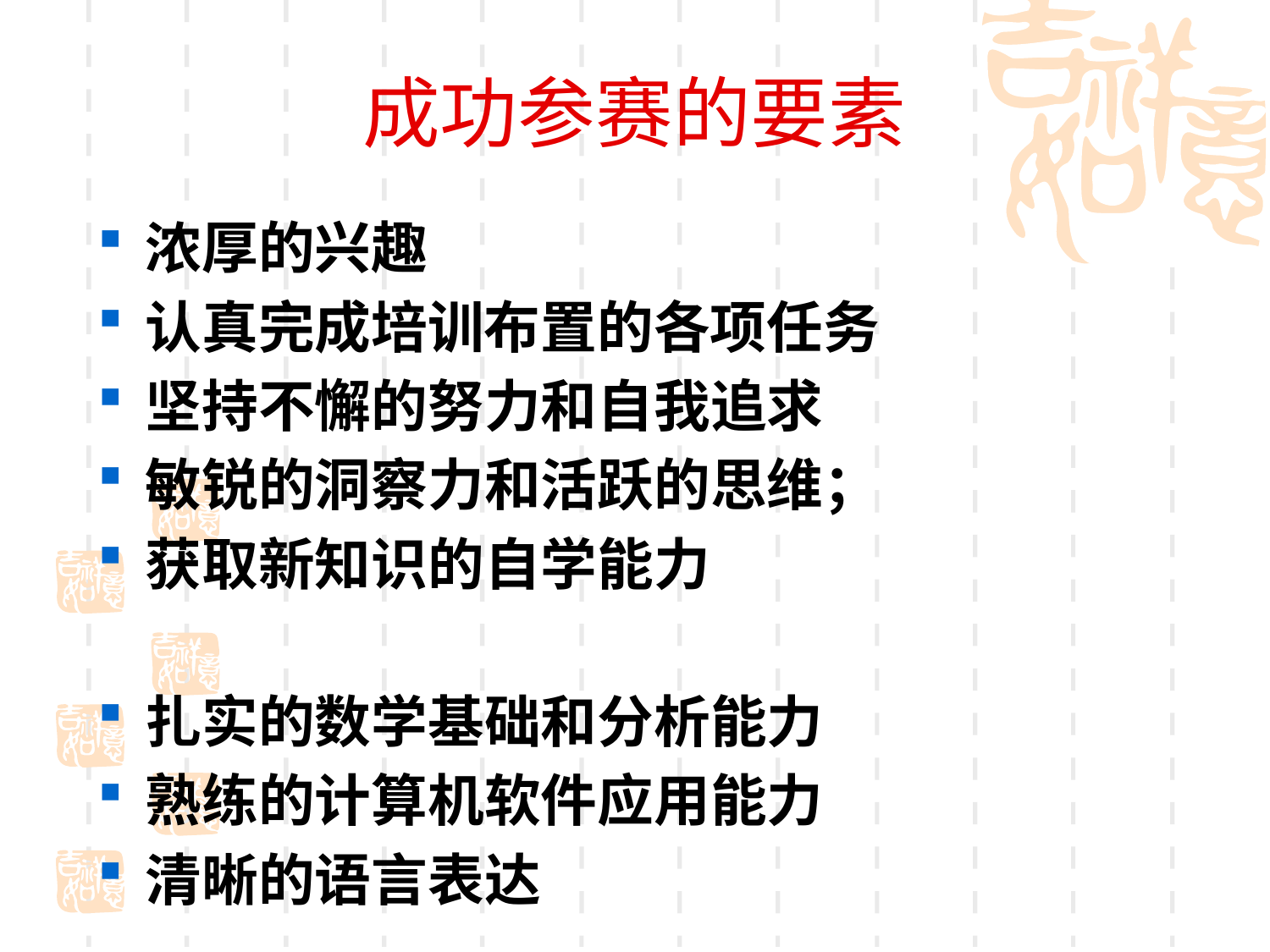

# 成功参赛的要素
浓厚的兴趣
认真完成培训布置的各项任务
坚持不懈的努力和自我追求
敏锐的洞察力和活跃的思维；
获取新知识的自学能力

扎实的数学基础和分析能力
熟练的计算机软件应用能力
清晰的语言表达